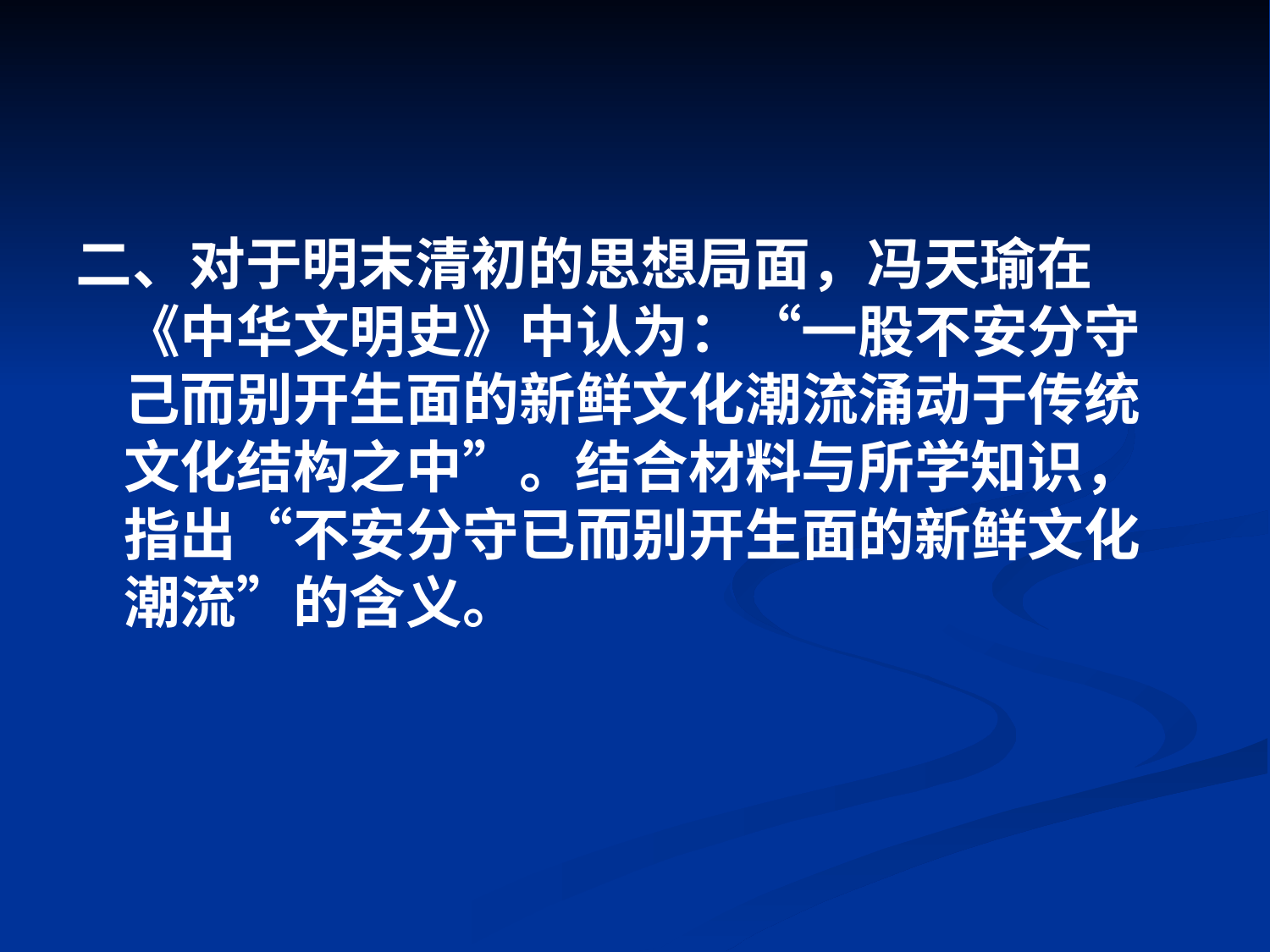

二、对于明末清初的思想局面，冯天瑜在《中华文明史》中认为：“一股不安分守己而别开生面的新鲜文化潮流涌动于传统文化结构之中”。结合材料与所学知识，指出“不安分守已而别开生面的新鲜文化潮流”的含义。